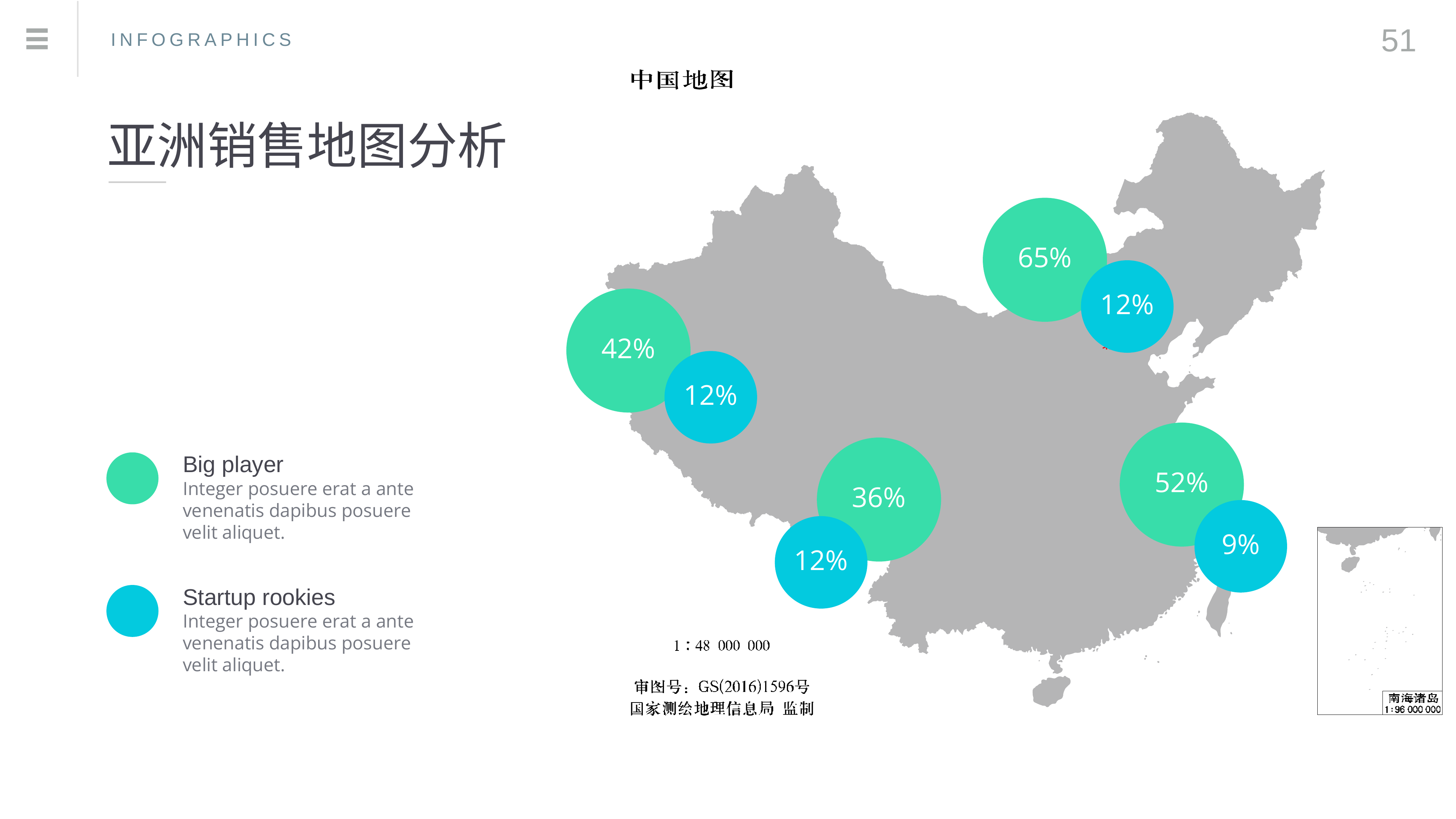

51
INFOGRAPHICS

亚洲销售地图分析

65%

12%

42%

12%

Big player
Integer posuere erat a ante venenatis dapibus posuere velit aliquet.

52%
36%

9%
12%
Startup rookies
Integer posuere erat a ante venenatis dapibus posuere velit aliquet.